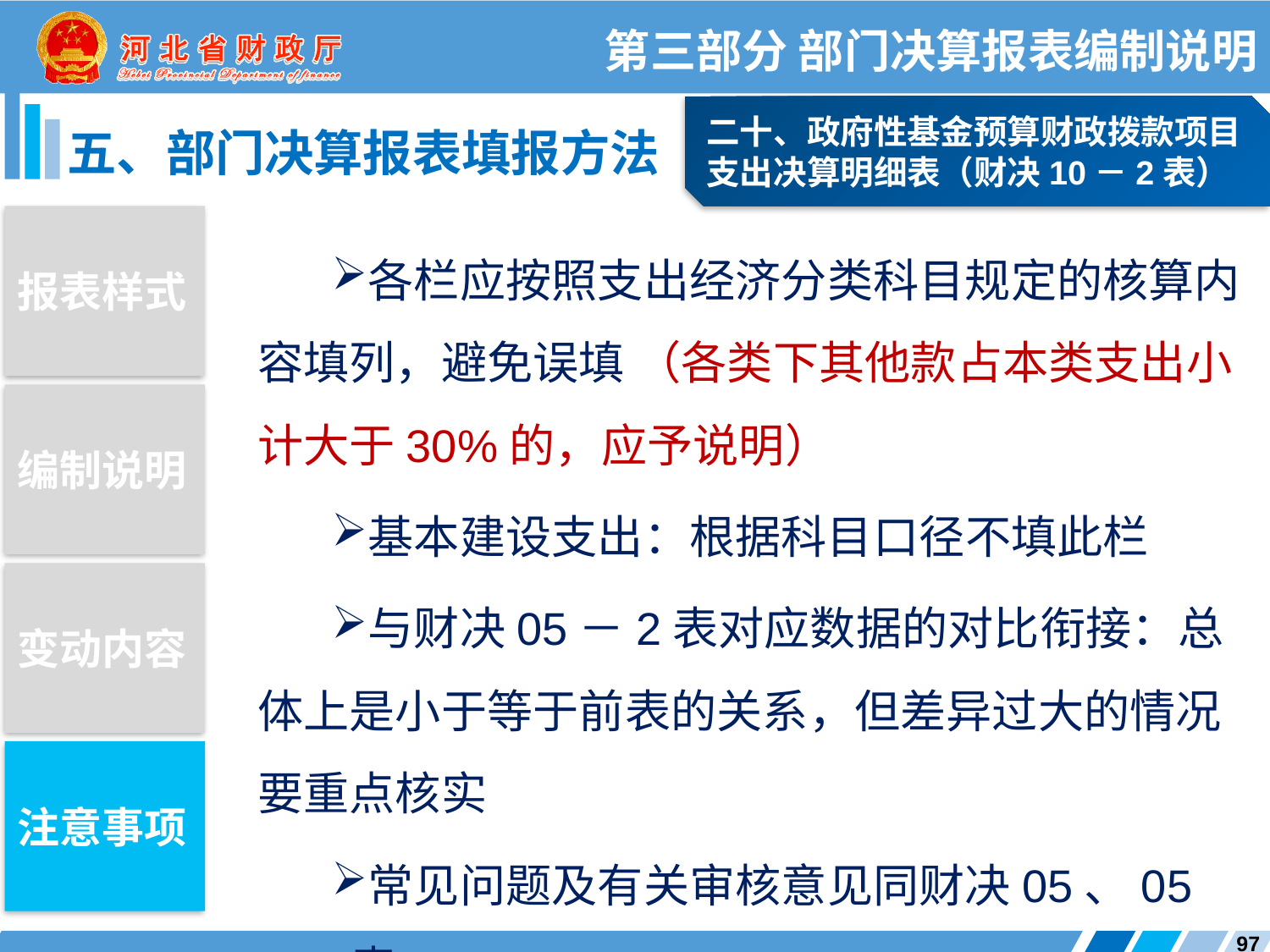

第三部分 部门决算报表编制说明
二十、政府性基金预算财政拨款项目支出决算明细表（财决10－2表）
五、部门决算报表填报方法
报表样式
各栏应按照支出经济分类科目规定的核算内容填列，避免误填 （各类下其他款占本类支出小计大于30%的，应予说明）
基本建设支出：根据科目口径不填此栏
与财决05－2表对应数据的对比衔接：总体上是小于等于前表的关系，但差异过大的情况要重点核实
常见问题及有关审核意见同财决05、05－2表
编制说明
变动内容
注意事项
97